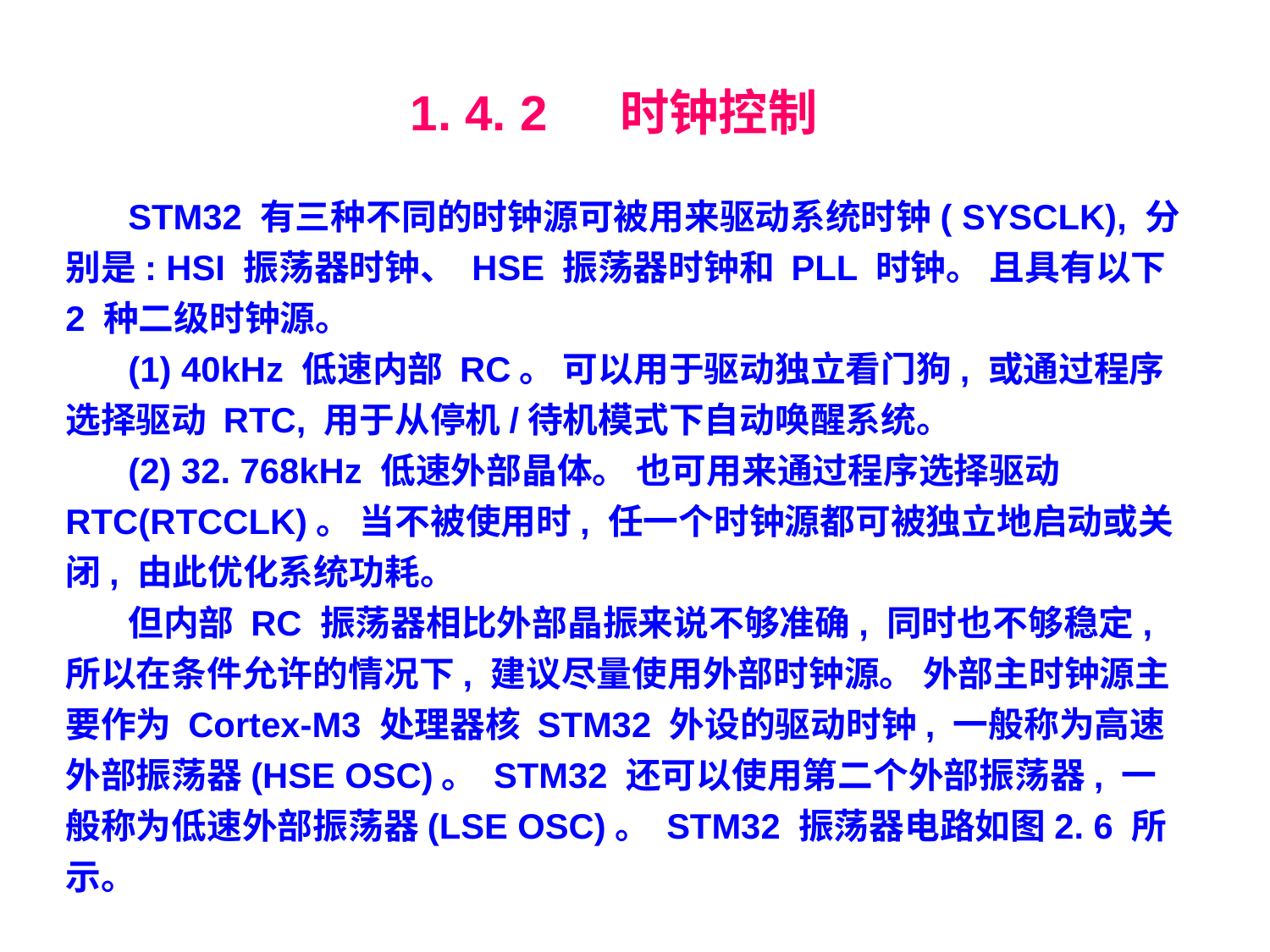

# 1. 4. 2　 时钟控制
STM32 有三种不同的时钟源可被用来驱动系统时钟( SYSCLK), 分别是: HSI 振荡器时钟、 HSE 振荡器时钟和 PLL 时钟。 且具有以下2 种二级时钟源。
(1) 40kHz 低速内部 RC。 可以用于驱动独立看门狗, 或通过程序选择驱动 RTC, 用于从停机/待机模式下自动唤醒系统。
(2) 32. 768kHz 低速外部晶体。 也可用来通过程序选择驱动 RTC(RTCCLK)。 当不被使用时, 任一个时钟源都可被独立地启动或关闭, 由此优化系统功耗。
但内部 RC 振荡器相比外部晶振来说不够准确, 同时也不够稳定, 所以在条件允许的情况下, 建议尽量使用外部时钟源。 外部主时钟源主要作为 Cortex-M3 处理器核 STM32 外设的驱动时钟, 一般称为高速外部振荡器(HSE OSC)。 STM32 还可以使用第二个外部振荡器, 一般称为低速外部振荡器(LSE OSC)。 STM32 振荡器电路如图2. 6 所示。